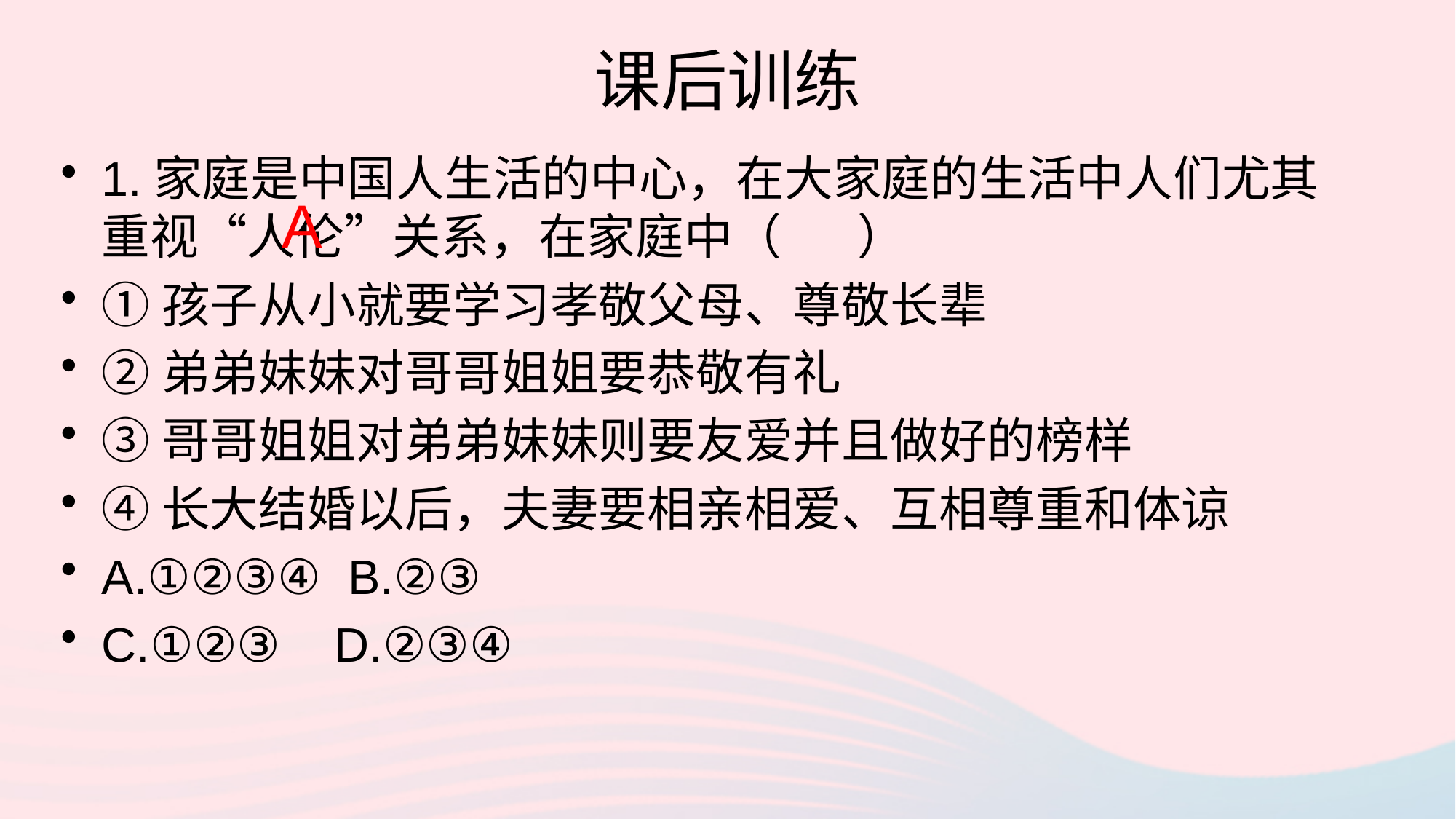

# 课后训练
1.家庭是中国人生活的中心，在大家庭的生活中人们尤其重视“人伦”关系，在家庭中（       ）
①孩子从小就要学习孝敬父母、尊敬长辈
②弟弟妹妹对哥哥姐姐要恭敬有礼
③哥哥姐姐对弟弟妹妹则要友爱并且做好的榜样
④长大结婚以后，夫妻要相亲相爱、互相尊重和体谅
A.①②③④  B.②③
C.①②③    D.②③④
A